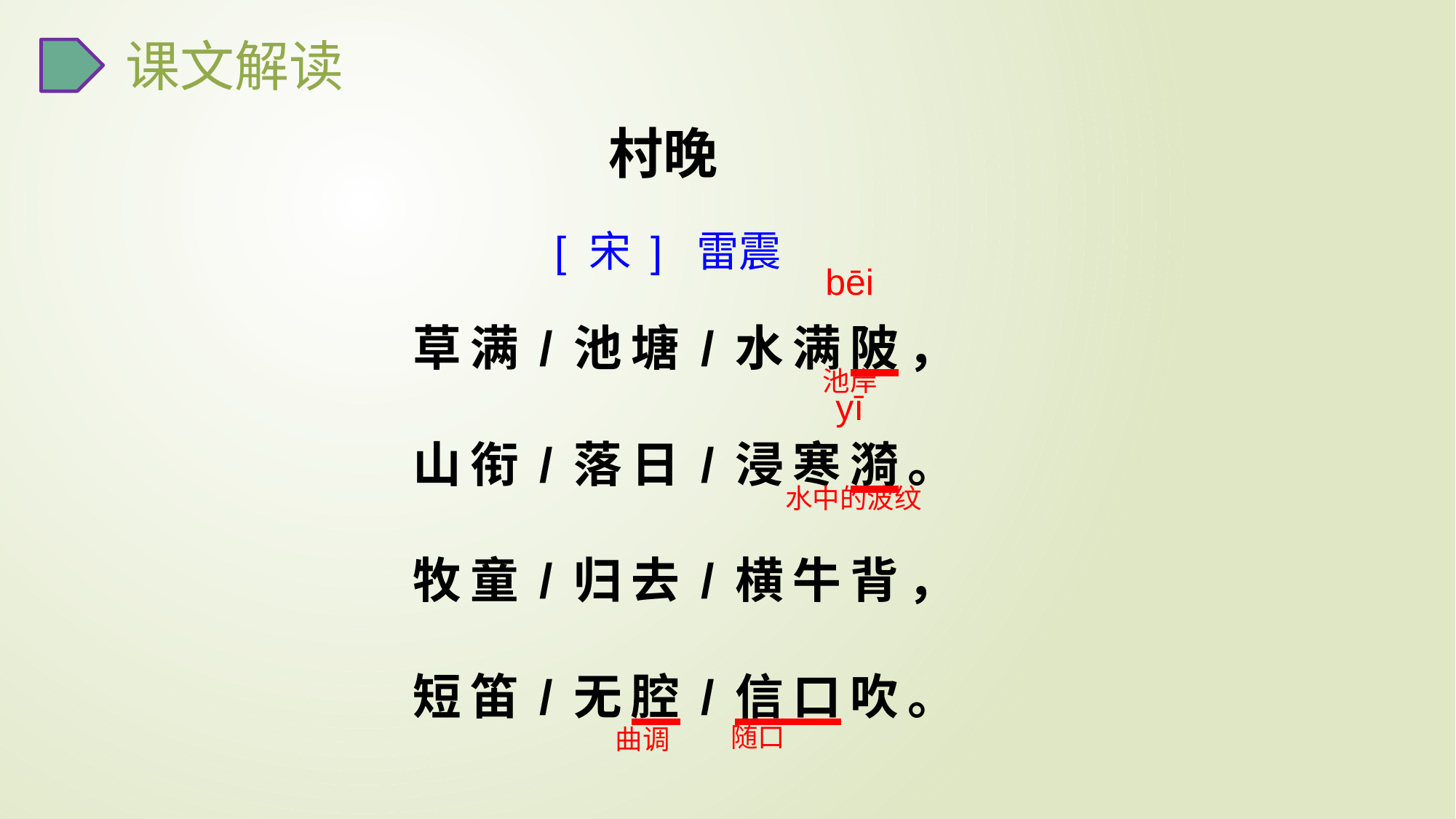

课文解读

村晚
[ 宋 ]  雷震
草满/池塘/水满陂，
山衔/落日/浸寒漪。
牧童/归去/横牛背，
短笛/无腔/信口吹。
bēi
池岸
yī
水中的波纹
随口
曲调